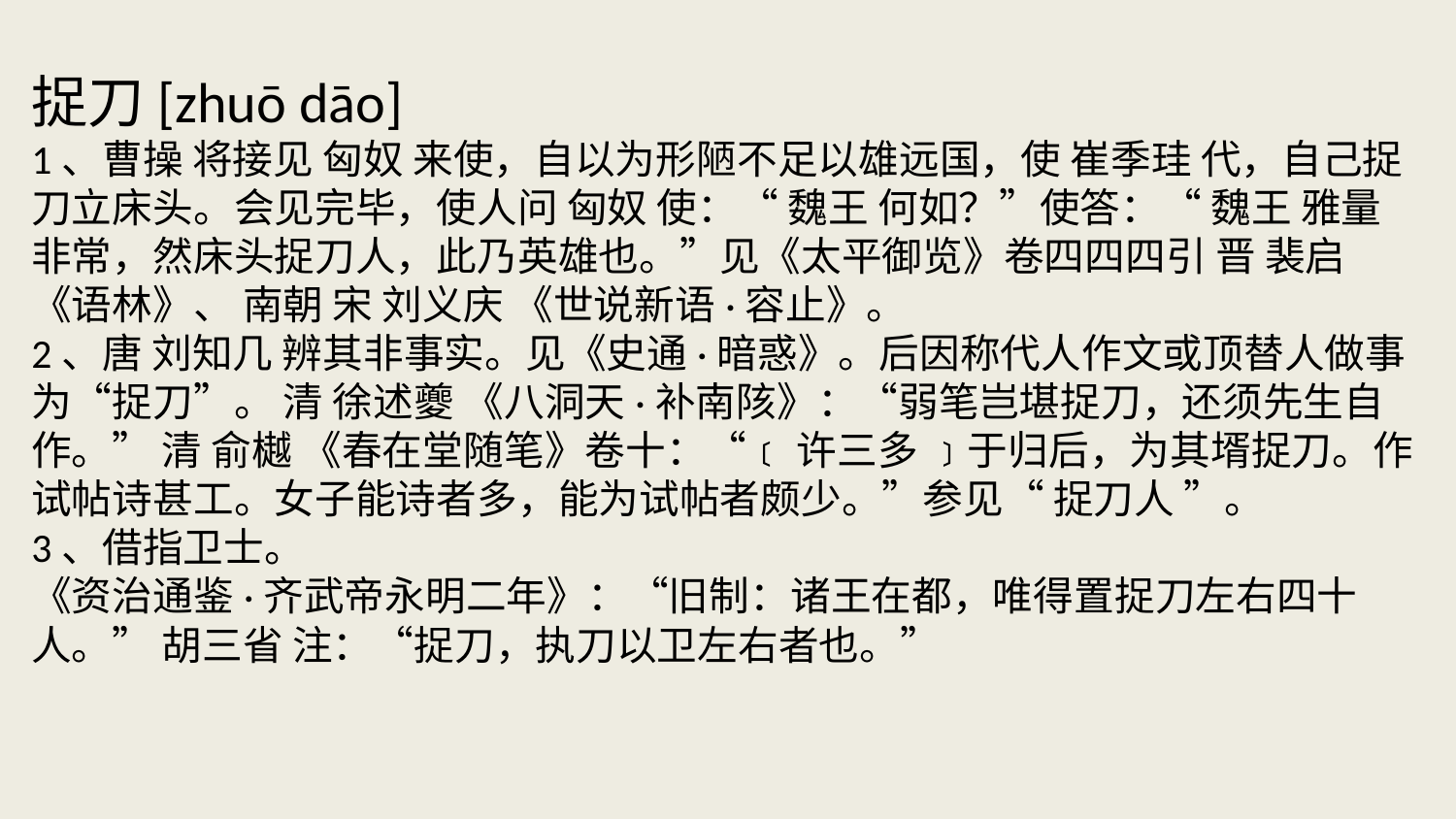

捉刀[zhuō dāo]
1、曹操 将接见 匈奴 来使，自以为形陋不足以雄远国，使 崔季珪 代，自己捉刀立床头。会见完毕，使人问 匈奴 使：“ 魏王 何如？”使答：“ 魏王 雅量非常，然床头捉刀人，此乃英雄也。”见《太平御览》卷四四四引 晋 裴启 《语林》、 南朝 宋 刘义庆 《世说新语·容止》。
2、唐 刘知几 辨其非事实。见《史通·暗惑》。后因称代人作文或顶替人做事为“捉刀”。 清 徐述夔 《八洞天·补南陔》：“弱笔岂堪捉刀，还须先生自作。” 清 俞樾 《春在堂随笔》卷十：“﹝ 许三多 ﹞于归后，为其壻捉刀。作试帖诗甚工。女子能诗者多，能为试帖者颇少。”参见“ 捉刀人 ”。
3、借指卫士。
《资治通鉴·齐武帝永明二年》：“旧制：诸王在都，唯得置捉刀左右四十人。” 胡三省 注：“捉刀，执刀以卫左右者也。”